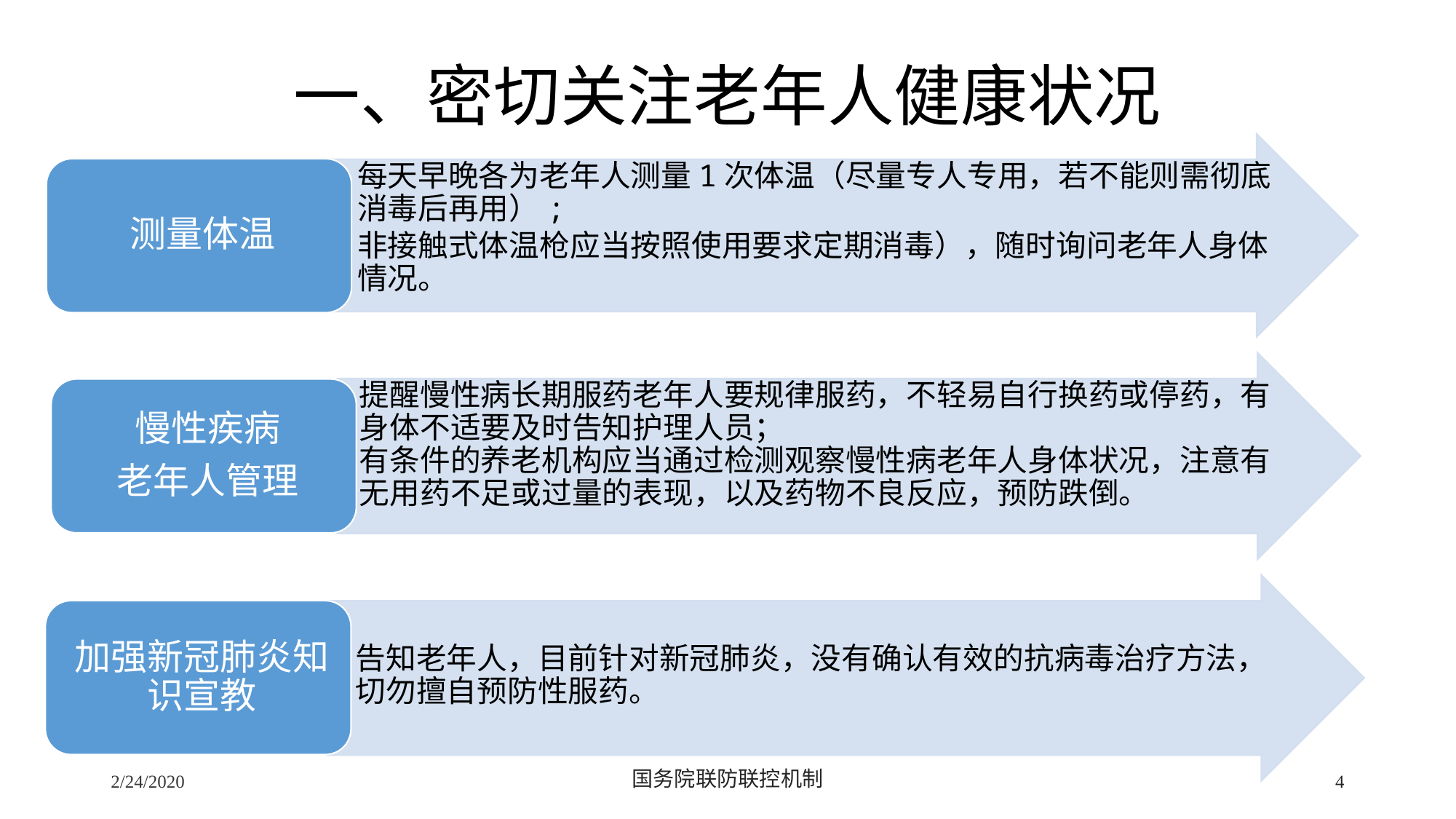

# 一、密切关注老年人健康状况
每天早晚各为老年人测量1次体温（尽量专人专用，若不能则需彻底消毒后再用）;
非接触式体温枪应当按照使用要求定期消毒），随时询问老年人身体情况。
测量体温
提醒慢性病长期服药老年人要规律服药，不轻易自行换药或停药，有身体不适要及时告知护理人员；
有条件的养老机构应当通过检测观察慢性病老年人身体状况，注意有无用药不足或过量的表现，以及药物不良反应，预防跌倒。
慢性疾病
老年人管理

告知老年人，目前针对新冠肺炎，没有确认有效的抗病毒治疗方法，切勿擅自预防性服药。
加强新冠肺炎知识宣教
2/24/2020
国务院联防联控机制
4